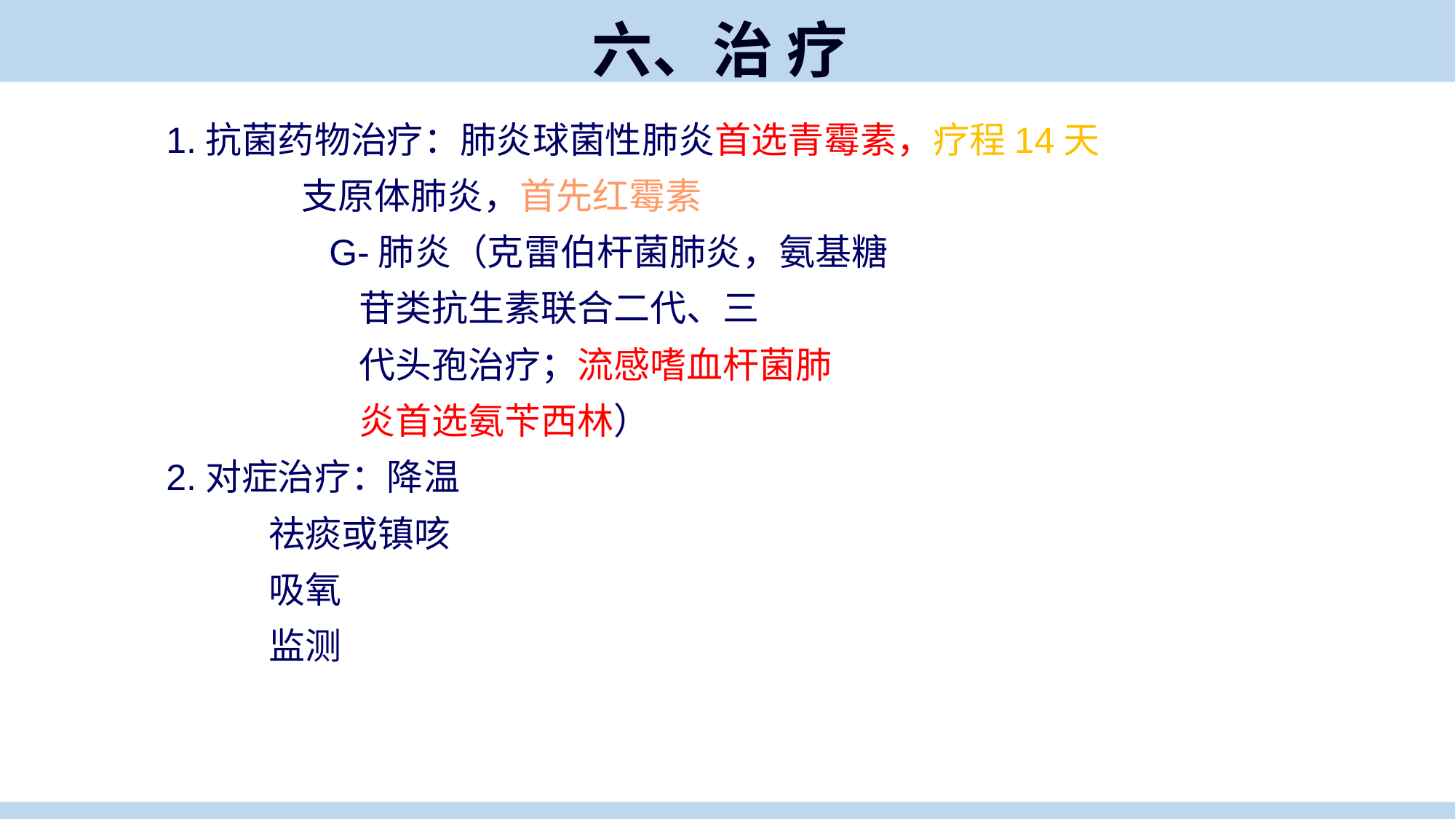

六、治 疗
  1.抗菌药物治疗：肺炎球菌性肺炎首选青霉素，疗程14天
                  支原体肺炎，首先红霉素
                  G-肺炎（克雷伯杆菌肺炎，氨基糖
                         苷类抗生素联合二代、三
                         代头孢治疗；流感嗜血杆菌肺
                         炎首选氨苄西林）
  2.对症治疗：降温
              祛痰或镇咳
              吸氧
              监测